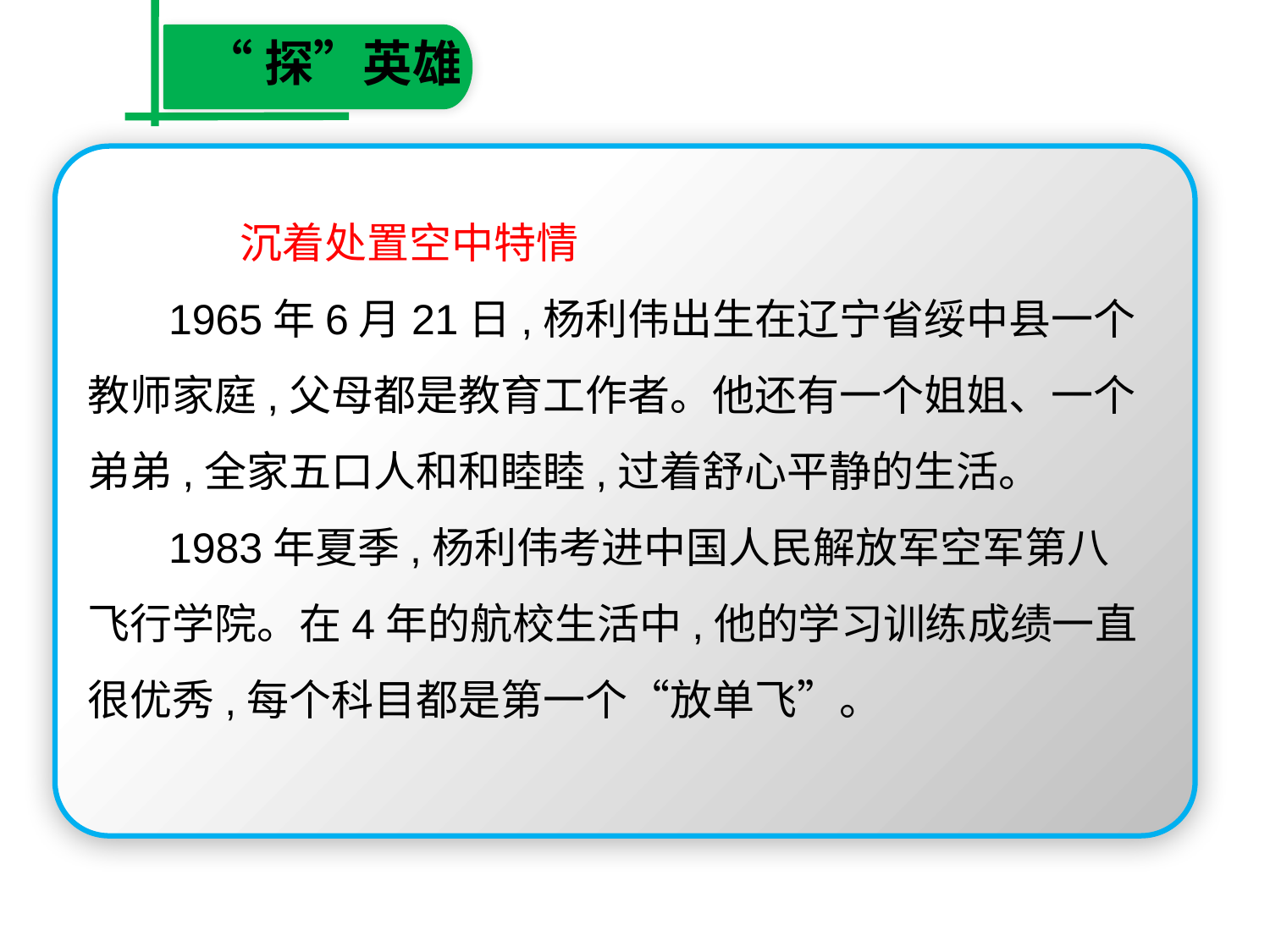

“探”英雄

　                                      沉着处置空中特情
　   1965年6月21日,杨利伟出生在辽宁省绥中县一个教师家庭,父母都是教育工作者。他还有一个姐姐、一个弟弟,全家五口人和和睦睦,过着舒心平静的生活。
　   1983年夏季,杨利伟考进中国人民解放军空军第八飞行学院。在4年的航校生活中,他的学习训练成绩一直很优秀,每个科目都是第一个“放单飞”。